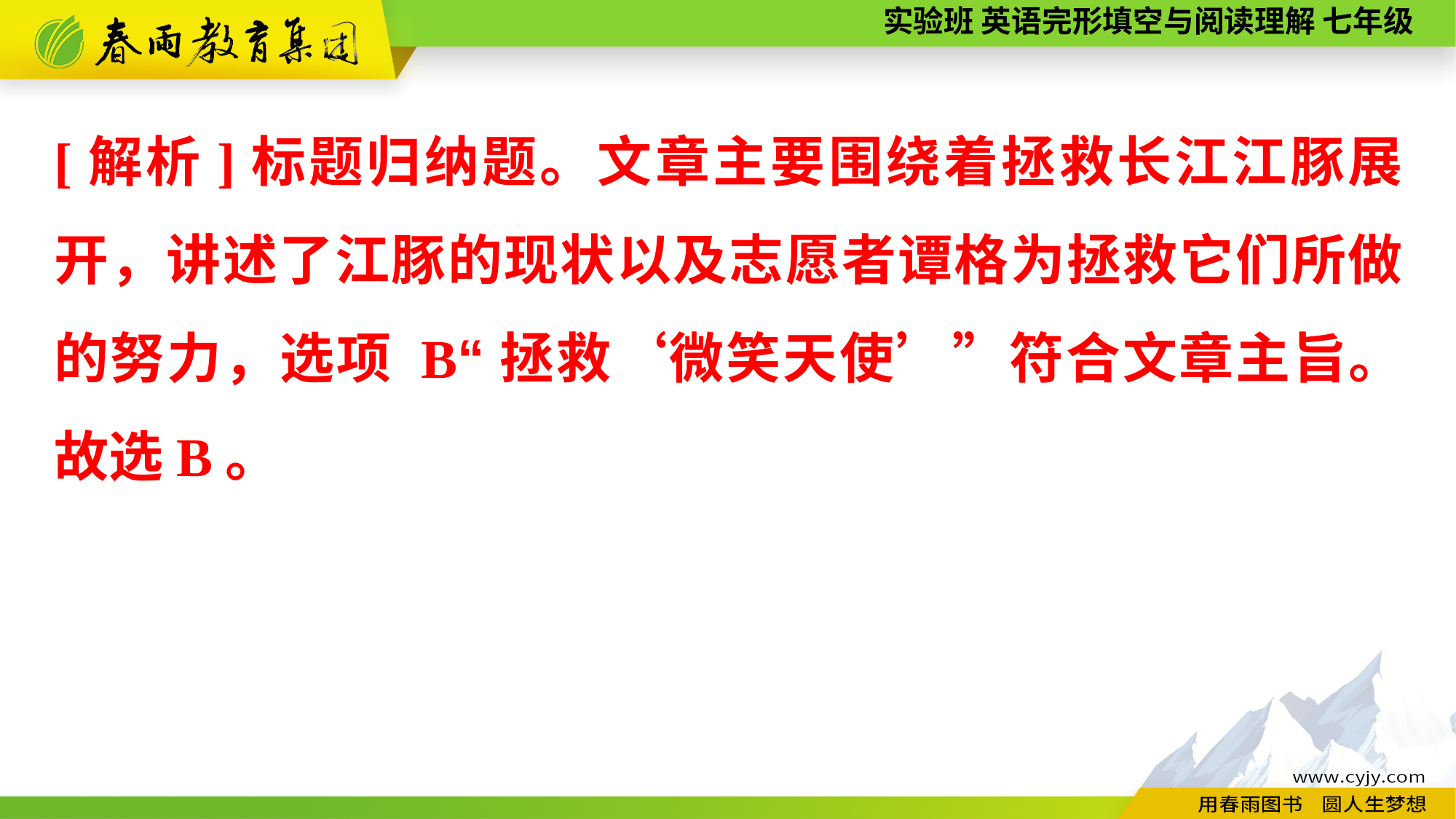

[解析]标题归纳题。文章主要围绕着拯救长江江豚展开，讲述了江豚的现状以及志愿者谭格为拯救它们所做的努力，选项 B“拯救‘微笑天使’”符合文章主旨。故选B。